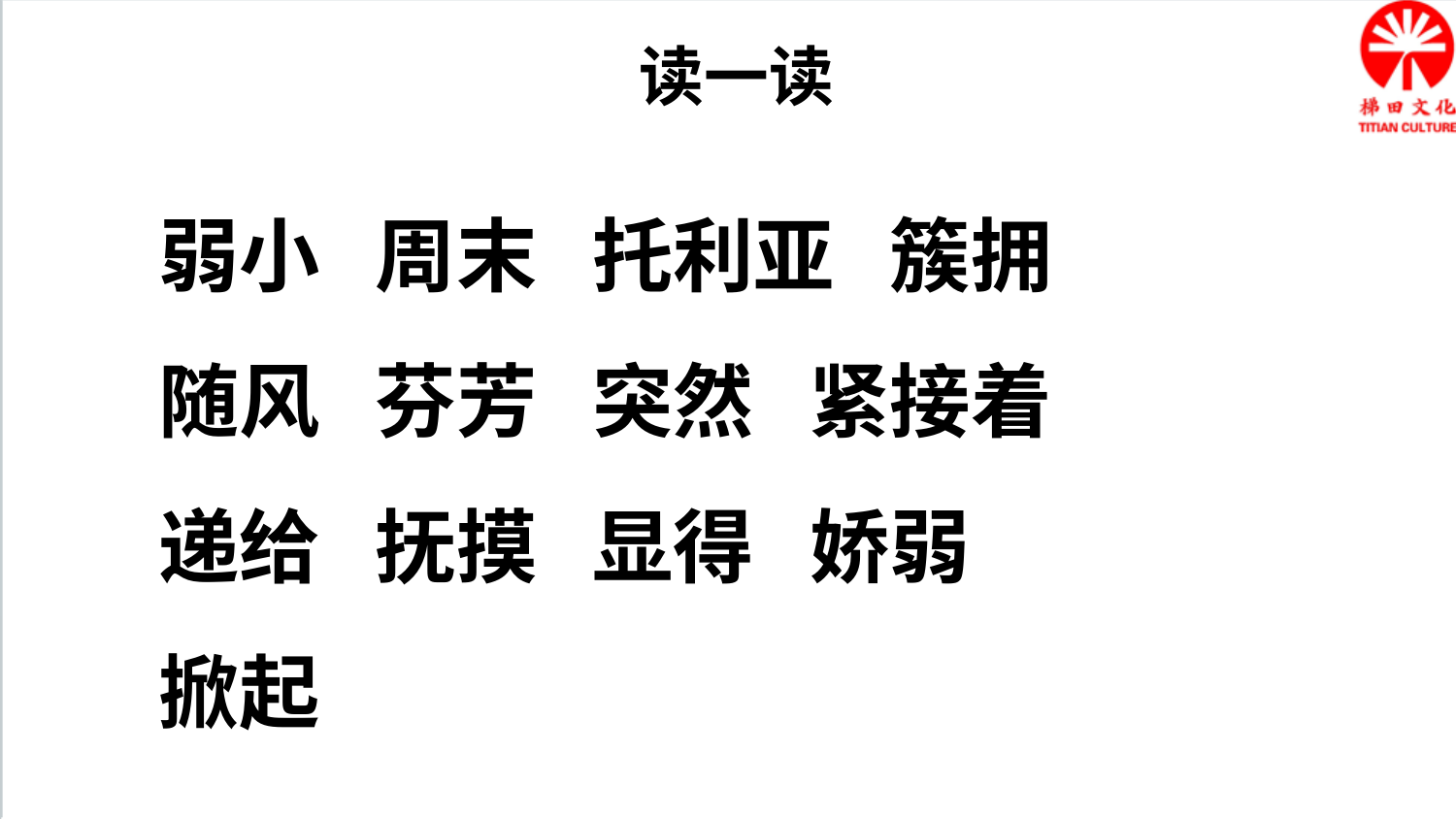

读一读
弱小   周末   托利亚   簇拥
随风   芬芳   突然   紧接着
递给   抚摸   显得   娇弱
掀起